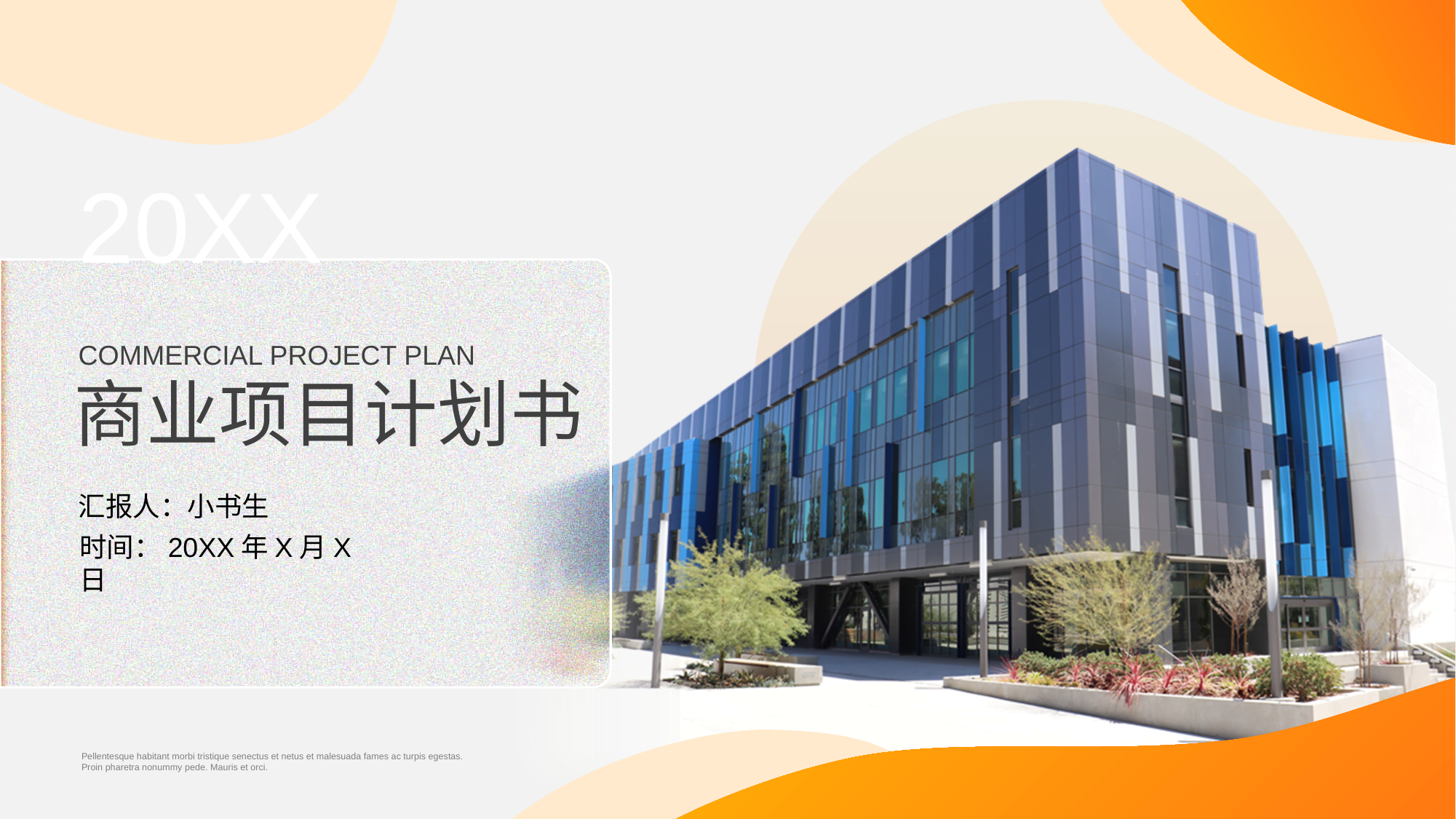

20XX
COMMERCIAL PROJECT PLAN
商业项目计划书
汇报人：小书生
时间：20XX年X月X日